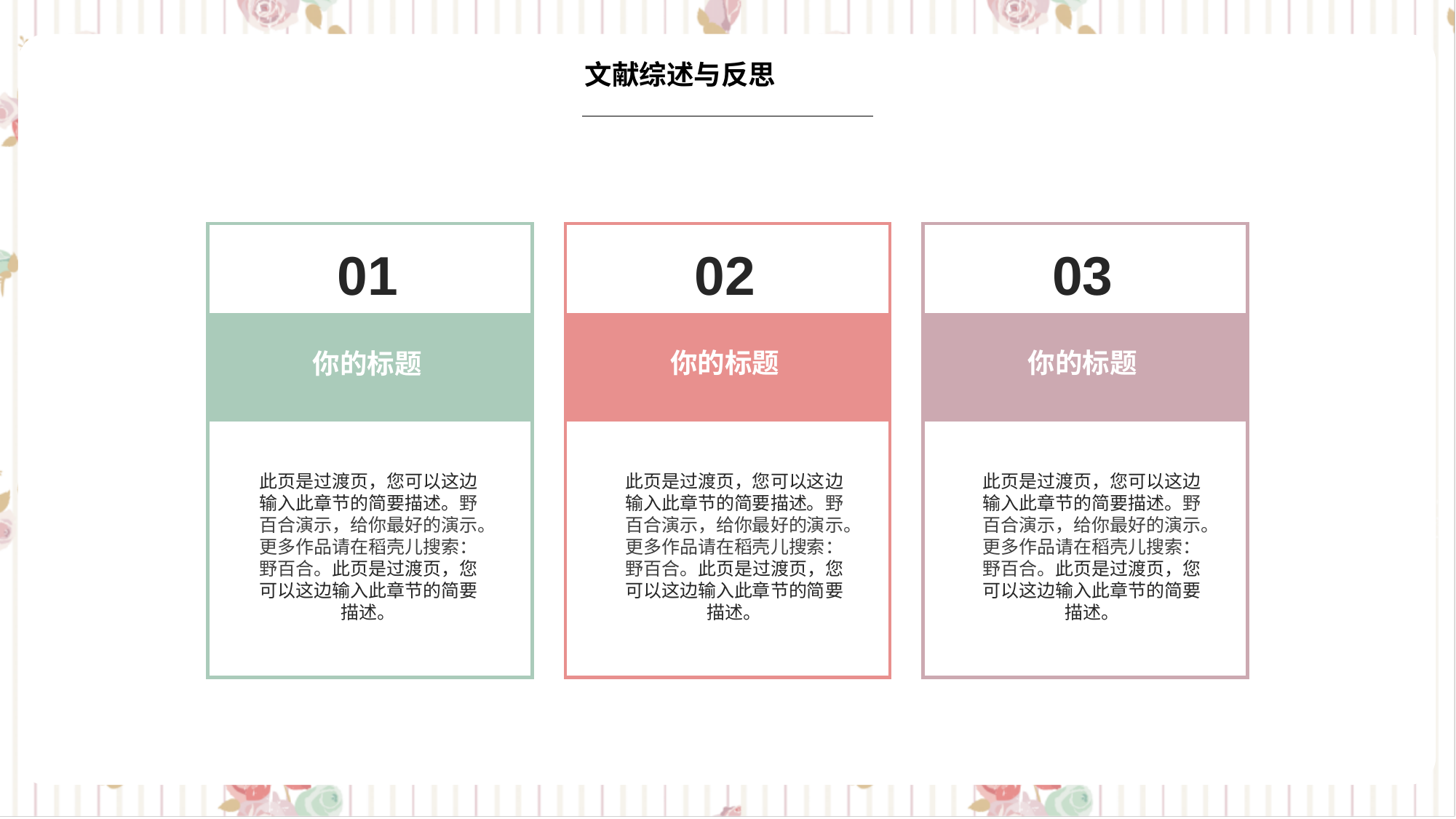

文献综述与反思

01
02
03
你的标题
你的标题
你的标题
此页是过渡页，您可以这边输入此章节的简要描述。野百合演示，给你最好的演示。更多作品请在稻壳儿搜索：野百合。此页是过渡页，您可以这边输入此章节的简要描述。
此页是过渡页，您可以这边输入此章节的简要描述。野百合演示，给你最好的演示。更多作品请在稻壳儿搜索：野百合。此页是过渡页，您可以这边输入此章节的简要描述。
此页是过渡页，您可以这边输入此章节的简要描述。野百合演示，给你最好的演示。更多作品请在稻壳儿搜索：野百合。此页是过渡页，您可以这边输入此章节的简要描述。